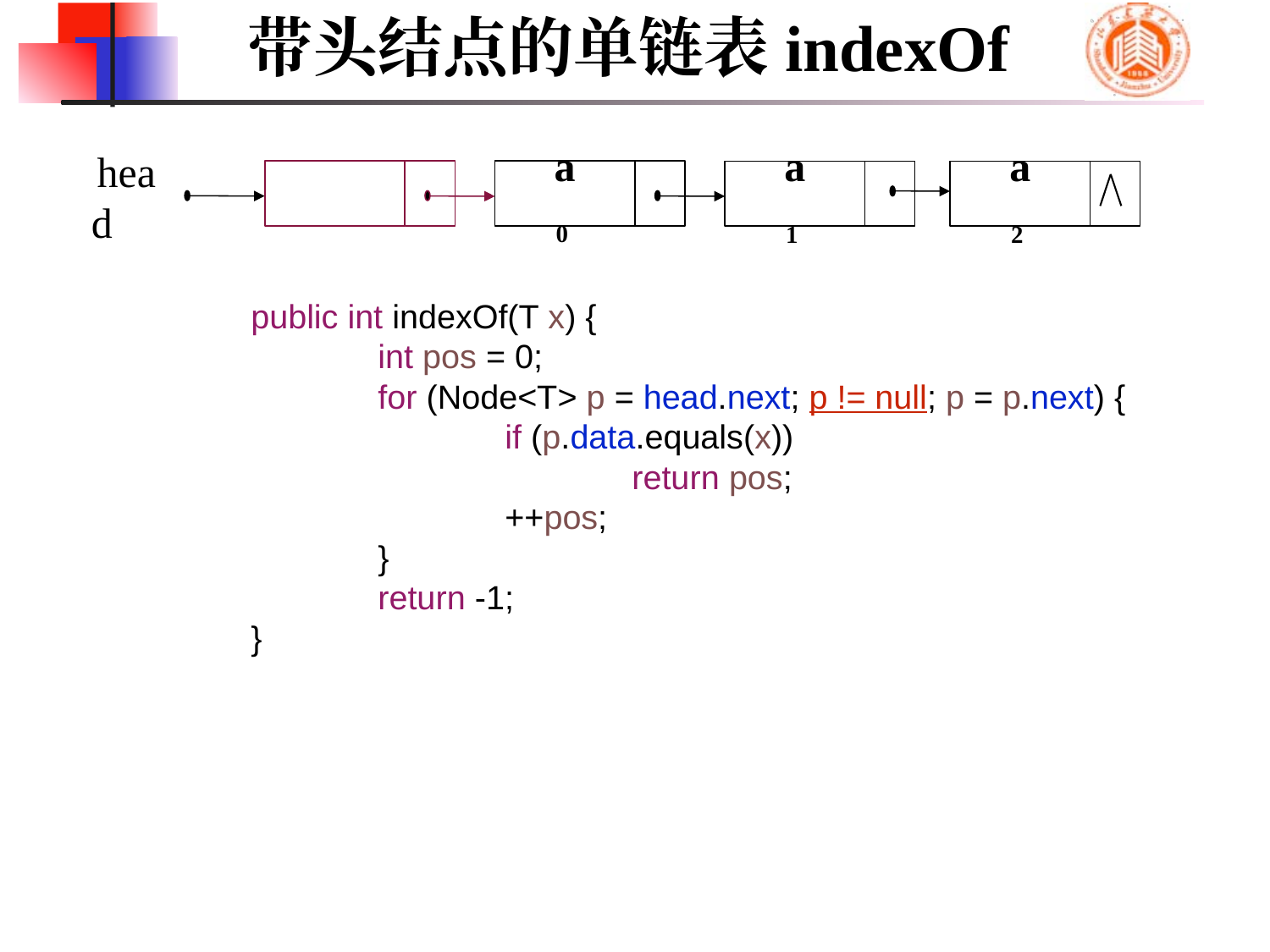

带头结点的单链表indexOf
a0

a1

a2

head

	public int indexOf(T x) {
		int pos = 0;
		for (Node<T> p = head.next; p != null; p = p.next) {
			if (p.data.equals(x))
				return pos;
			++pos;
		}
		return -1;
	}